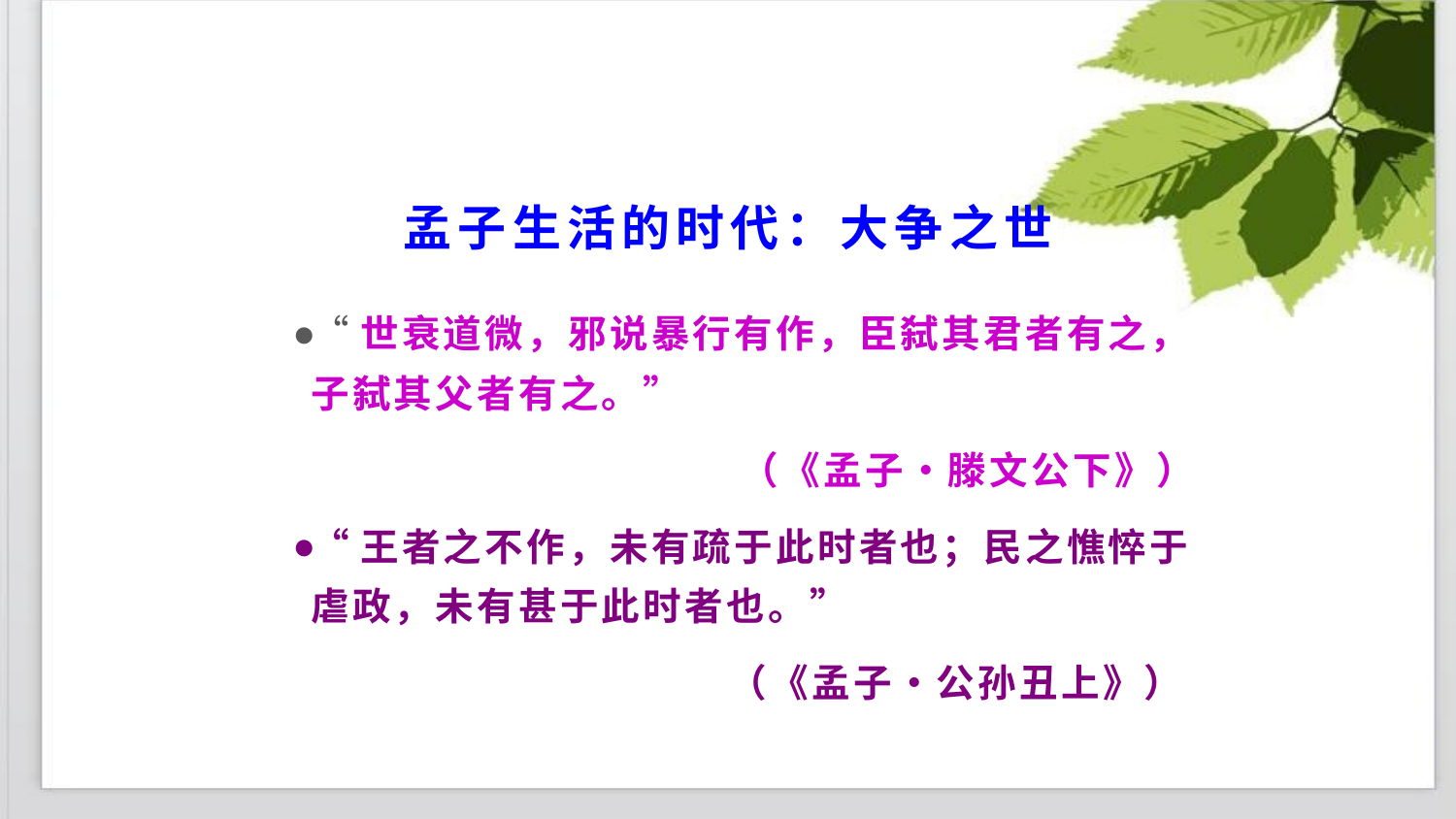

# 孟子生活的时代：大争之世

“世衰道微，邪说暴行有作，臣弑其君者有之，子弑其父者有之。”
（《孟子•滕文公下》）
“王者之不作，未有疏于此时者也；民之憔悴于虐政，未有甚于此时者也。”
（《孟子•公孙丑上》）
4